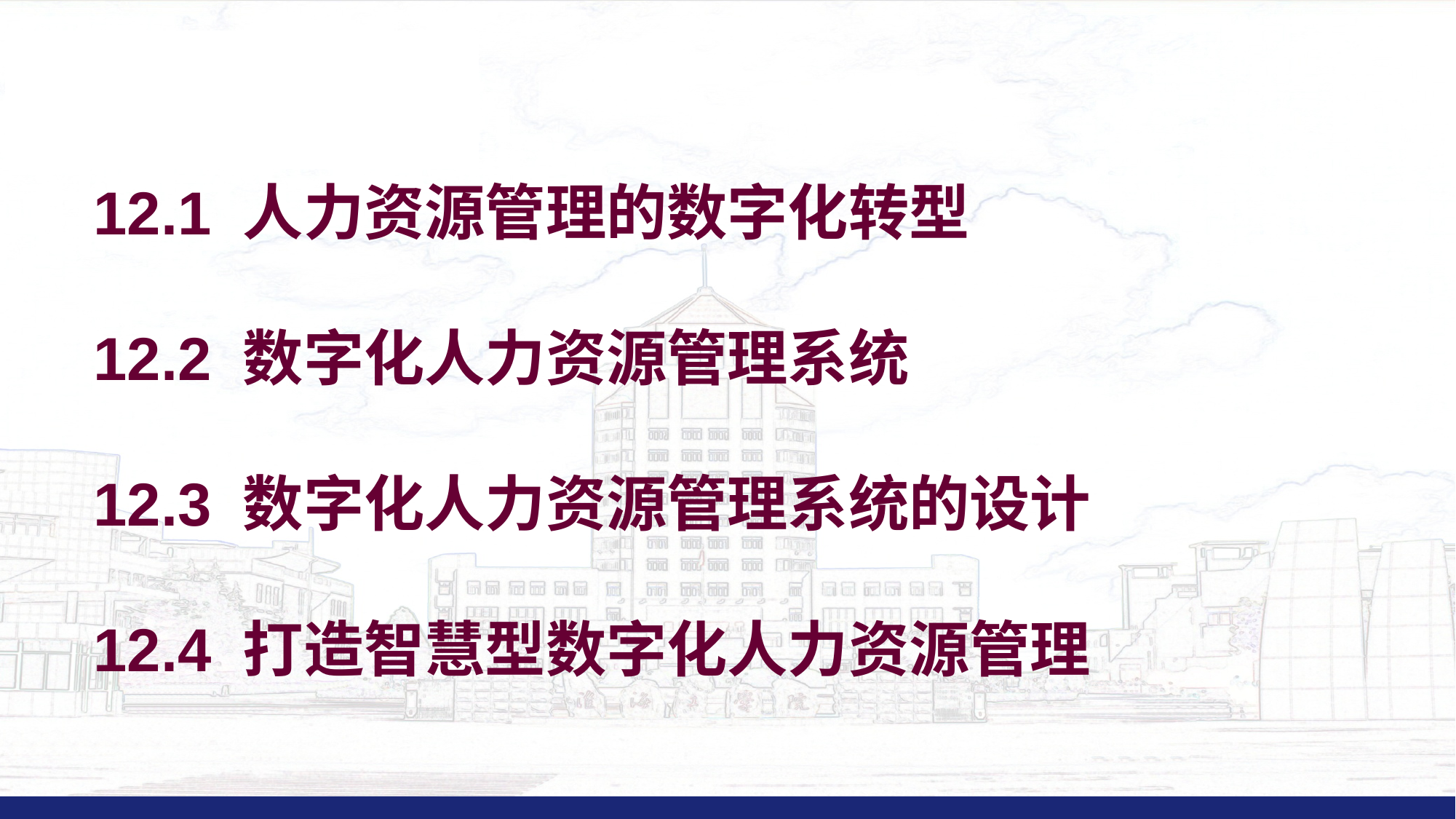

12.1 人力资源管理的数字化转型

12.2 数字化人力资源管理系统

12.3 数字化人力资源管理系统的设计

12.4 打造智慧型数字化人力资源管理